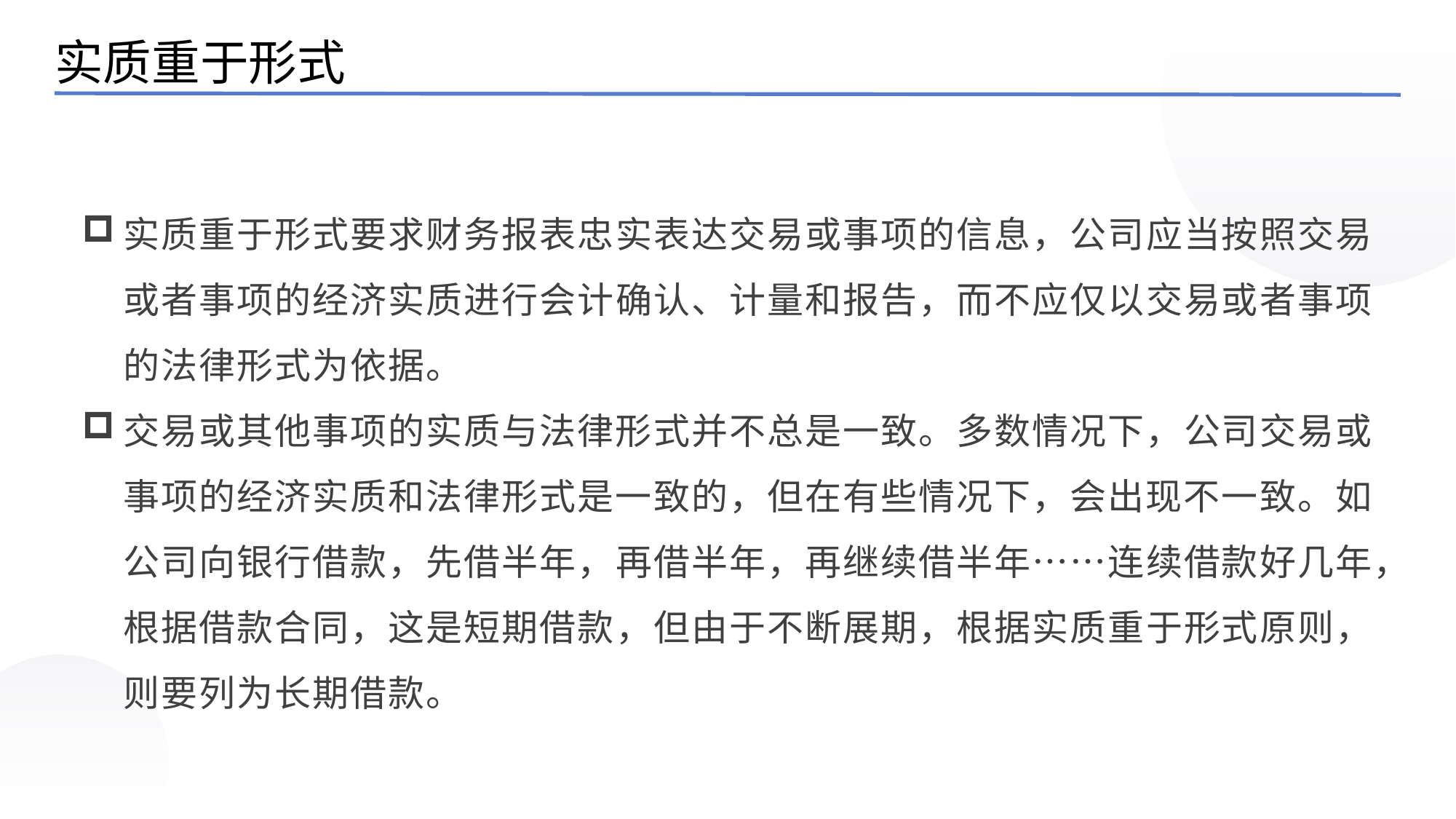

实质重于形式
实质重于形式要求财务报表忠实表达交易或事项的信息，公司应当按照交易或者事项的经济实质进行会计确认、计量和报告，而不应仅以交易或者事项的法律形式为依据。
交易或其他事项的实质与法律形式并不总是一致。多数情况下，公司交易或事项的经济实质和法律形式是一致的，但在有些情况下，会出现不一致。如公司向银行借款，先借半年，再借半年，再继续借半年……连续借款好几年，根据借款合同，这是短期借款，但由于不断展期，根据实质重于形式原则，则要列为长期借款。

33